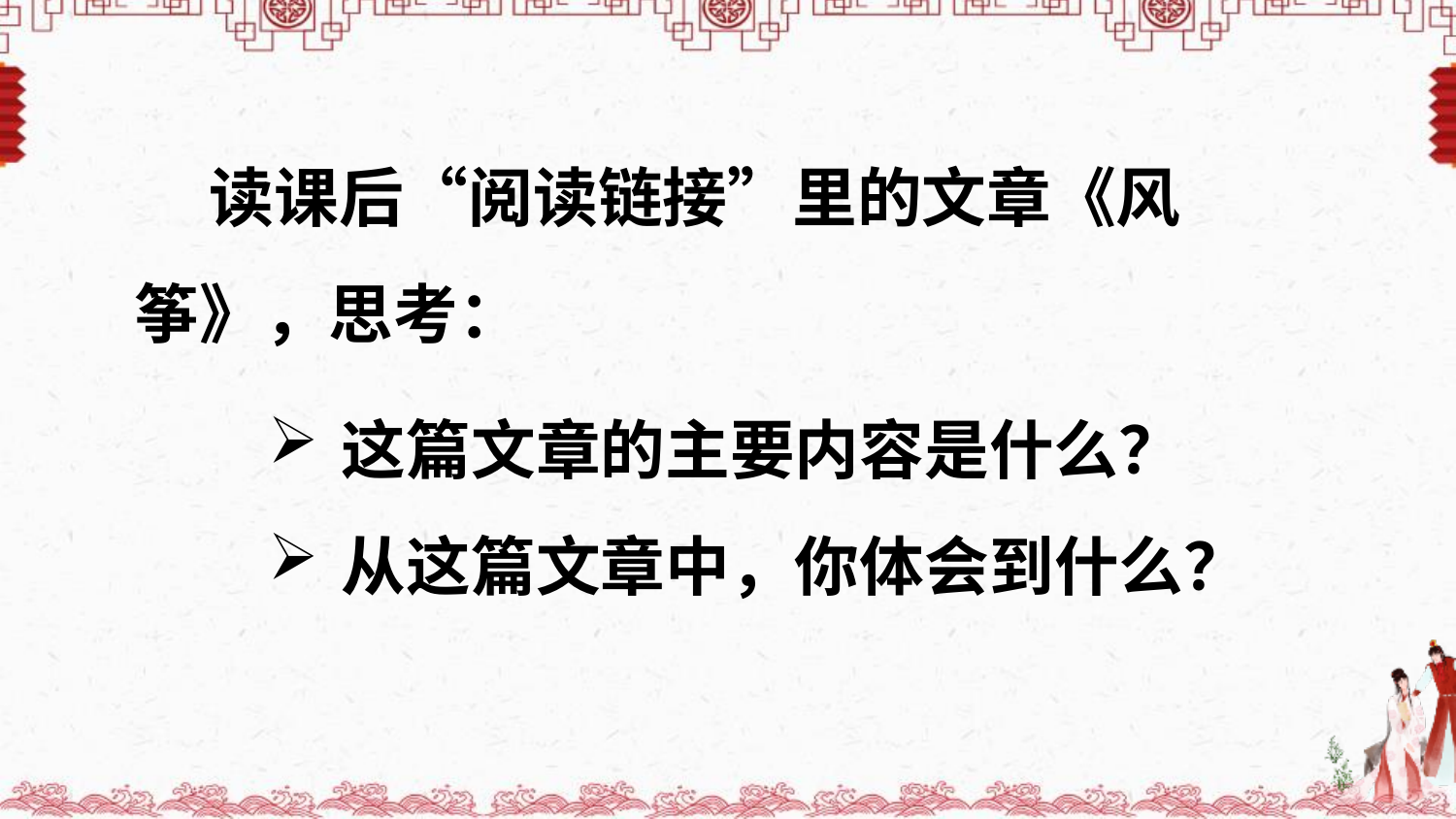

读课后“阅读链接”里的文章《风筝》，思考：
这篇文章的主要内容是什么？
从这篇文章中，你体会到什么？